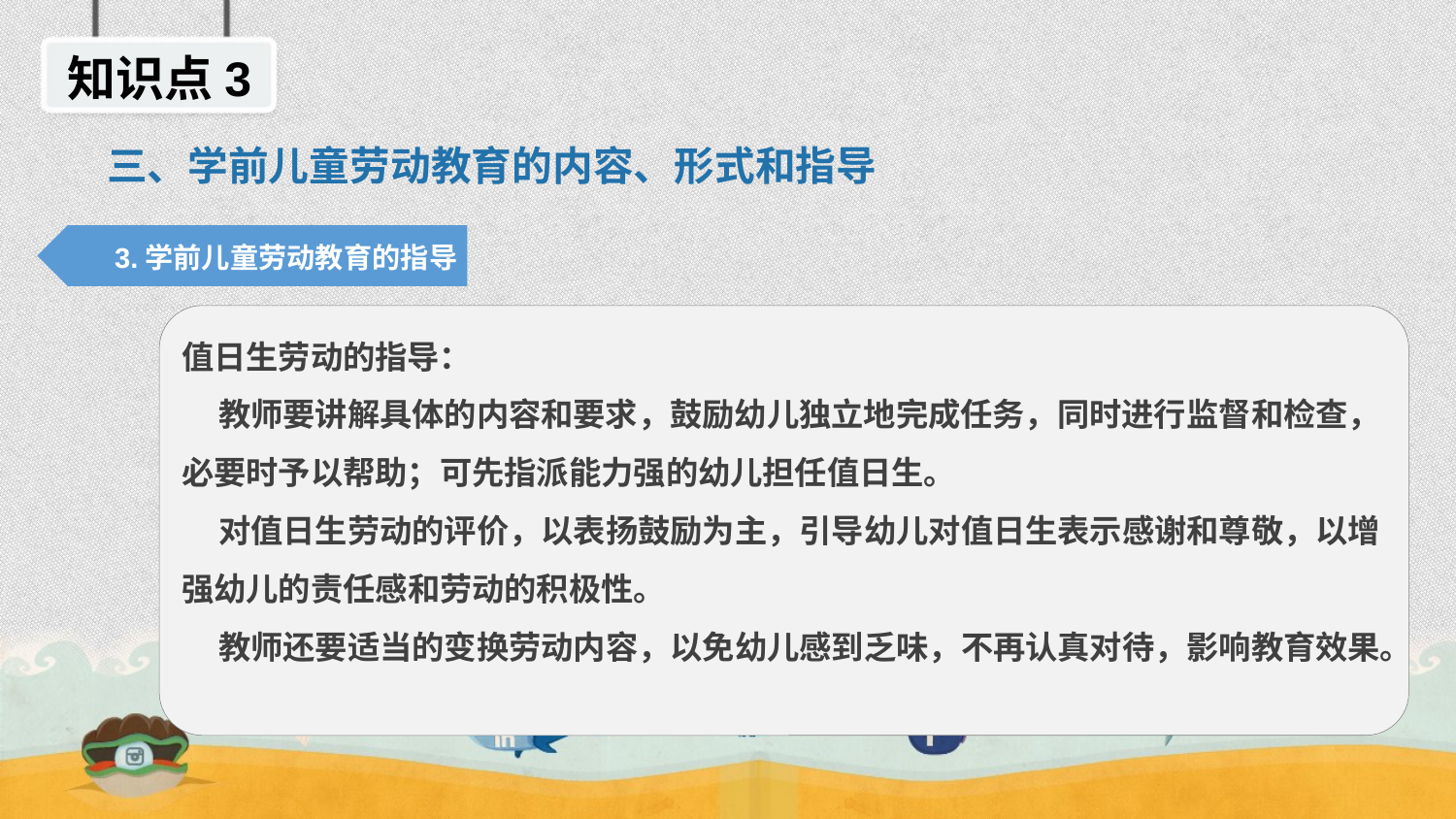

知识点3
三、学前儿童劳动教育的内容、形式和指导

3.学前儿童劳动教育的指导
值日生劳动的指导：
    教师要讲解具体的内容和要求，鼓励幼儿独立地完成任务，同时进行监督和检查，必要时予以帮助；可先指派能力强的幼儿担任值日生。
    对值日生劳动的评价，以表扬鼓励为主，引导幼儿对值日生表示感谢和尊敬，以增强幼儿的责任感和劳动的积极性。
    教师还要适当的变换劳动内容，以免幼儿感到乏味，不再认真对待，影响教育效果。